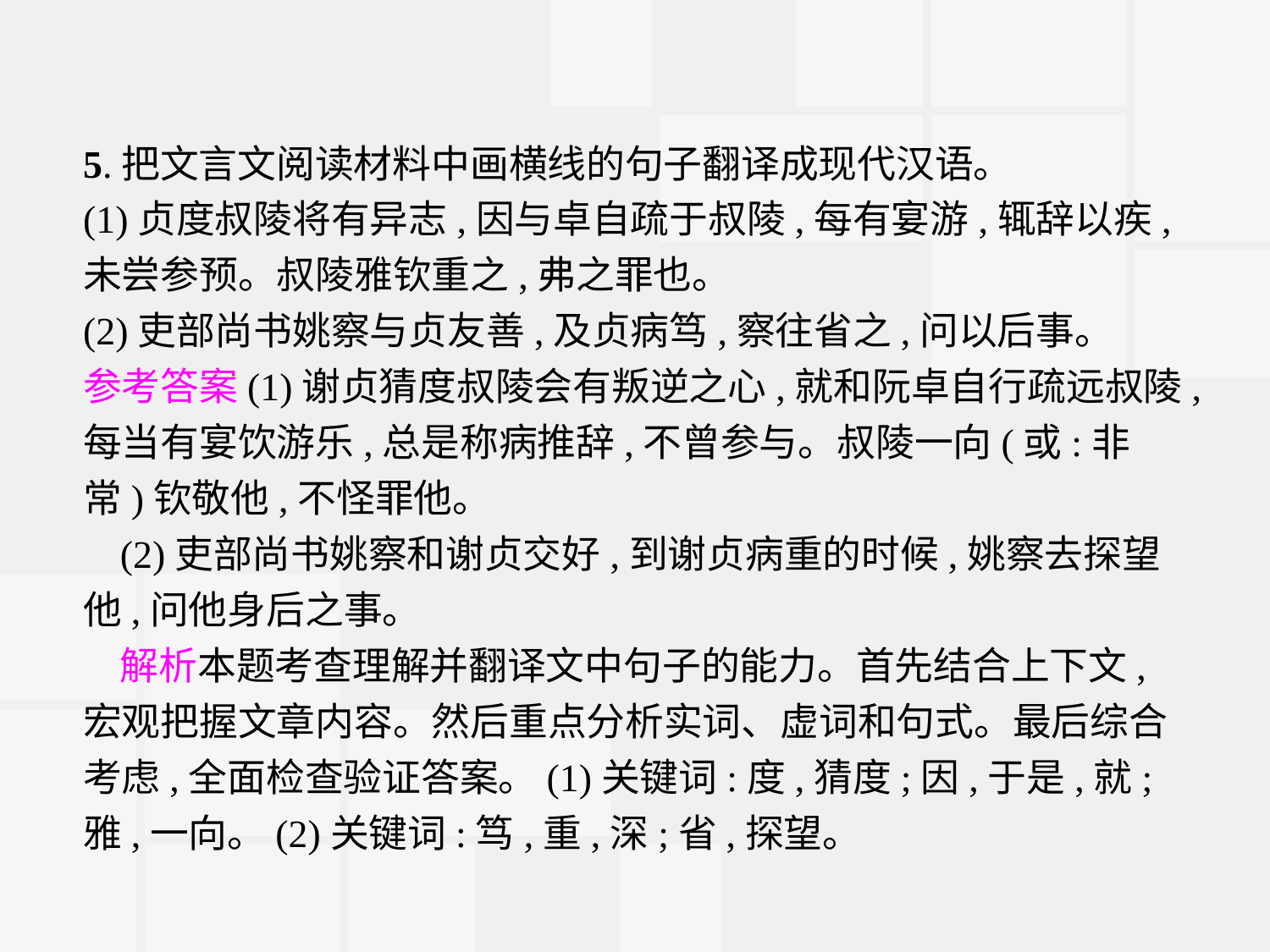

5.把文言文阅读材料中画横线的句子翻译成现代汉语。
(1)贞度叔陵将有异志,因与卓自疏于叔陵,每有宴游,辄辞以疾,未尝参预。叔陵雅钦重之,弗之罪也。
(2)吏部尚书姚察与贞友善,及贞病笃,察往省之,问以后事。
参考答案(1)谢贞猜度叔陵会有叛逆之心,就和阮卓自行疏远叔陵,每当有宴饮游乐,总是称病推辞,不曾参与。叔陵一向(或:非常)钦敬他,不怪罪他。
(2)吏部尚书姚察和谢贞交好,到谢贞病重的时候,姚察去探望他,问他身后之事。
解析本题考查理解并翻译文中句子的能力。首先结合上下文,宏观把握文章内容。然后重点分析实词、虚词和句式。最后综合考虑,全面检查验证答案。(1)关键词:度,猜度;因,于是,就;雅,一向。(2)关键词:笃,重,深;省,探望。